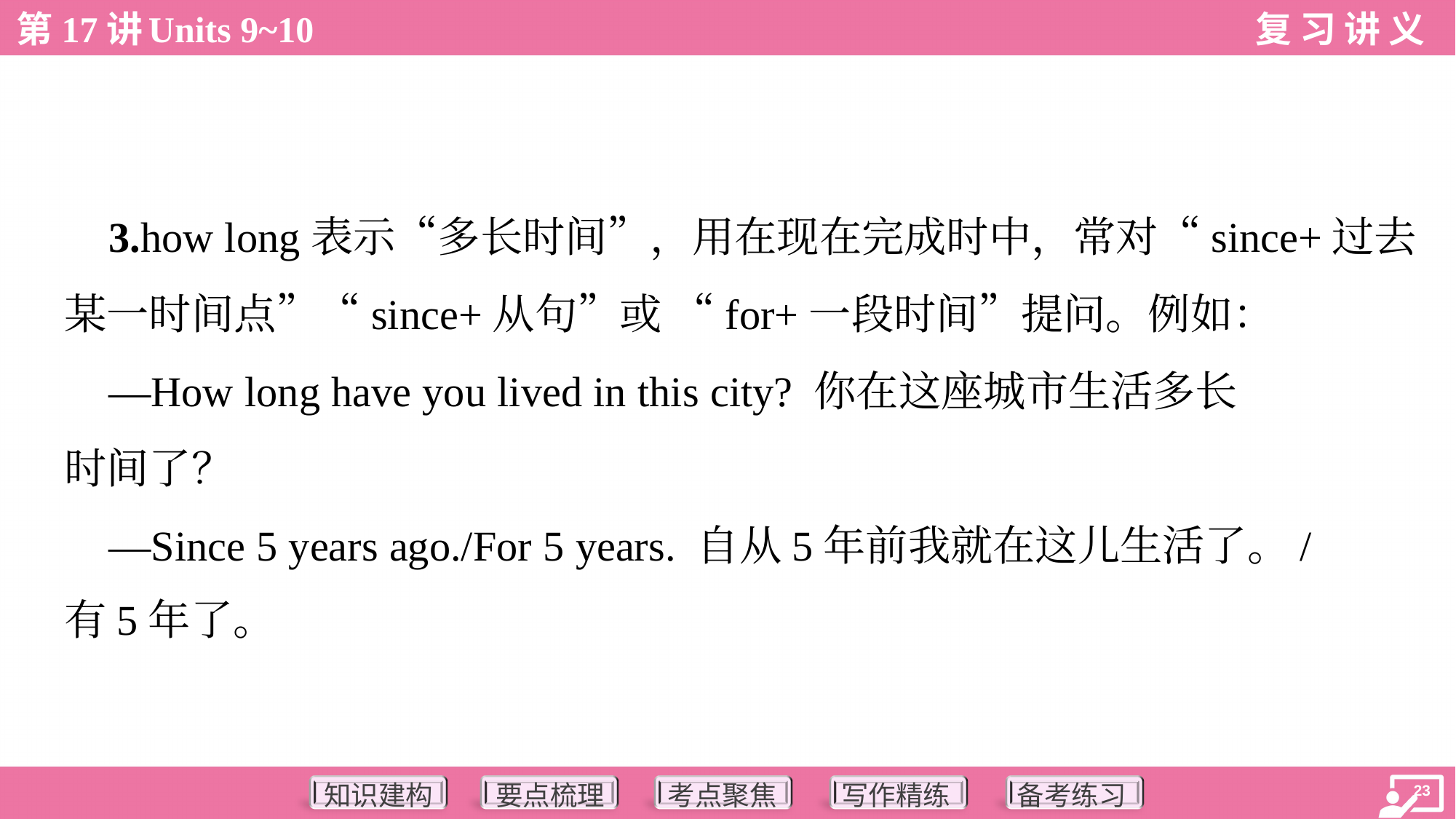

3.how long表示“多长时间”，用在现在完成时中，常对“since+过去
某一时间点”“since+从句”或 “for+一段时间”提问。例如：
    —How long have you lived in this city? 你在这座城市生活多长
时间了？
    —Since 5 years ago./For 5 years. 自从5年前我就在这儿生活了。/
有5年了。